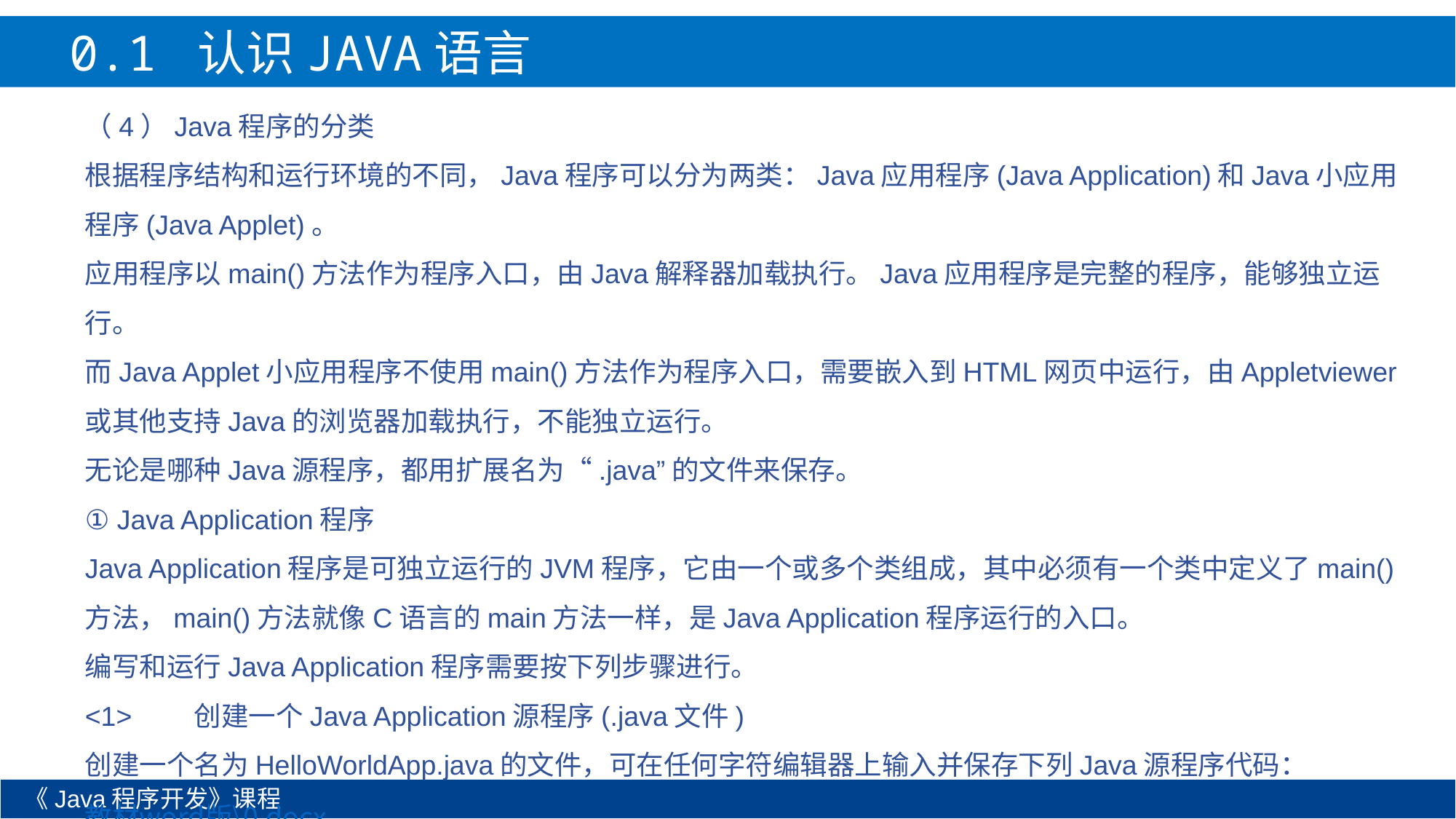

0.1 认识JAVA语言
（4）Java程序的分类
根据程序结构和运行环境的不同，Java程序可以分为两类：Java应用程序(Java Application)和Java小应用程序(Java Applet)。
应用程序以main()方法作为程序入口，由Java解释器加载执行。Java应用程序是完整的程序，能够独立运行。
而Java Applet小应用程序不使用main()方法作为程序入口，需要嵌入到HTML网页中运行，由Appletviewer或其他支持Java的浏览器加载执行，不能独立运行。
无论是哪种Java源程序，都用扩展名为“.java”的文件来保存。
① Java Application程序
Java Application程序是可独立运行的JVM程序，它由一个或多个类组成，其中必须有一个类中定义了main()方法，main()方法就像C语言的main方法一样，是Java Application程序运行的入口。
编写和运行Java Application程序需要按下列步骤进行。
<1>	创建一个Java Application源程序(.java文件)
创建一个名为HelloWorldApp.java的文件，可在任何字符编辑器上输入并保存下列Java源程序代码：
教材word版\0.docx
《Java程序开发》课程